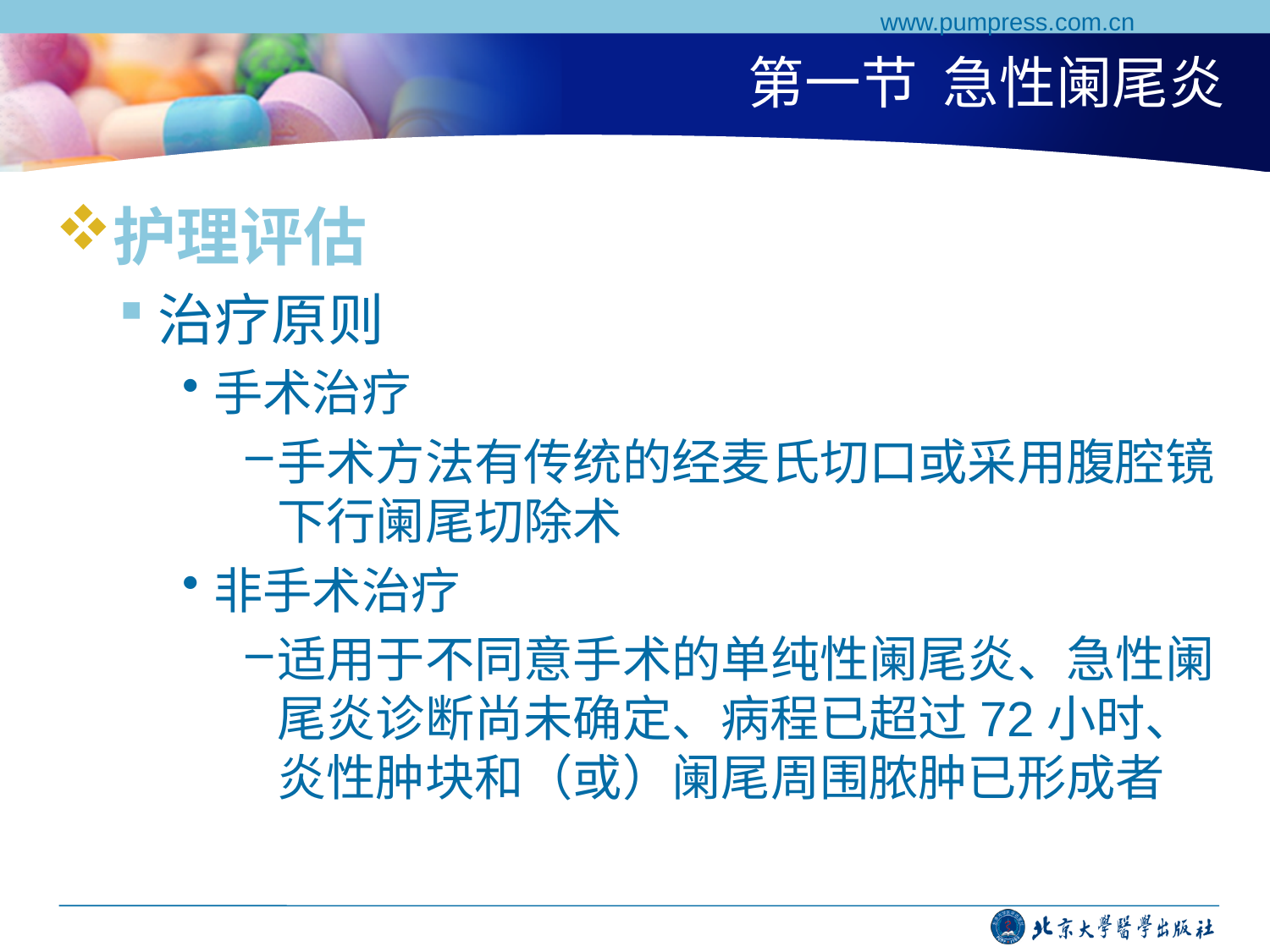

www.pumpress.com.cn
# 第一节  急性阑尾炎
护理评估
治疗原则
手术治疗
手术方法有传统的经麦氏切口或采用腹腔镜下行阑尾切除术
非手术治疗
适用于不同意手术的单纯性阑尾炎、急性阑尾炎诊断尚未确定、病程已超过72小时、炎性肿块和（或）阑尾周围脓肿已形成者